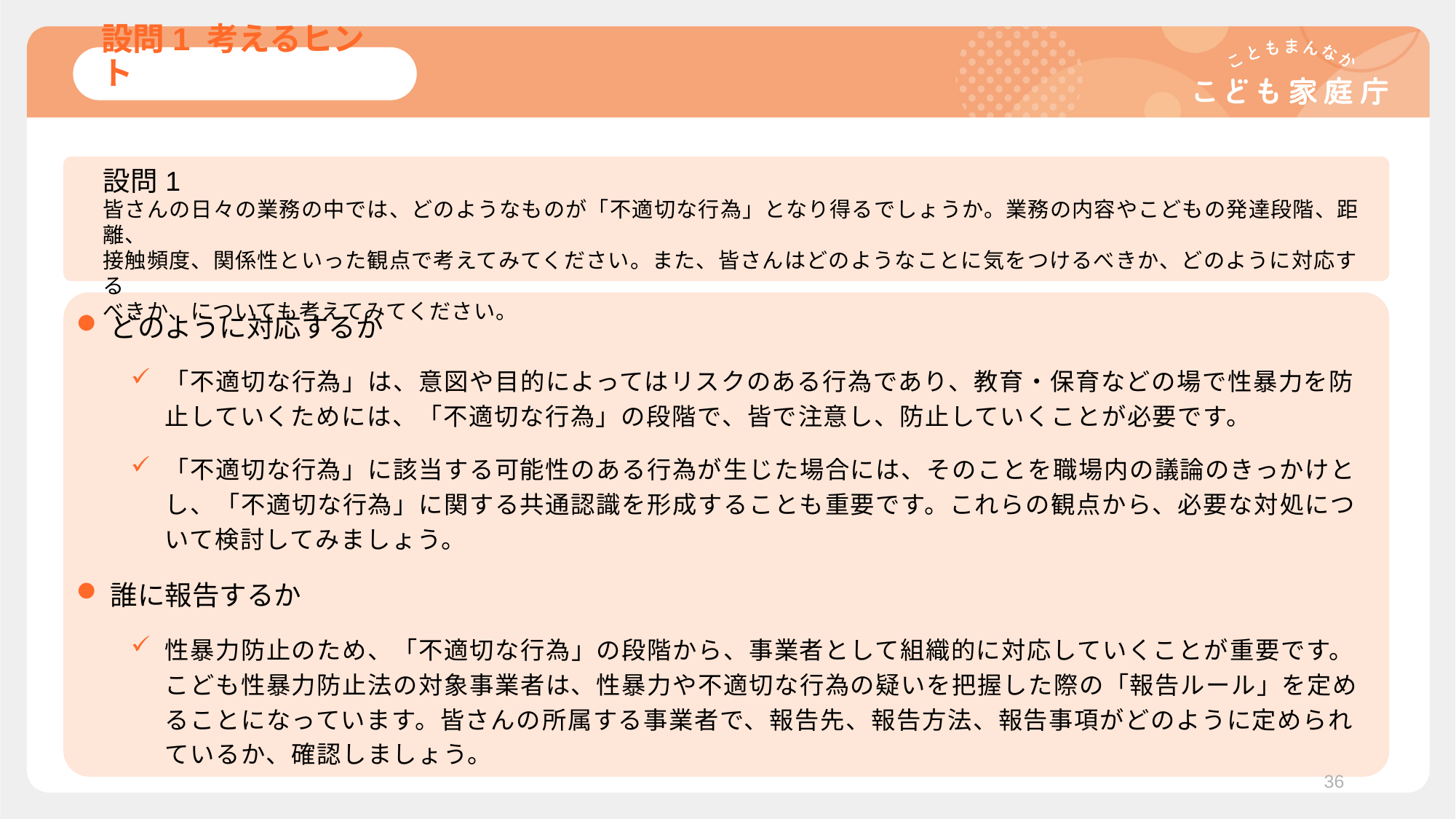

# 設問1 考えるヒント
設問1
皆さんの日々の業務の中では、どのようなものが「不適切な行為」となり得るでしょうか。業務の内容やこどもの発達段階、距離、
接触頻度、関係性といった観点で考えてみてください。また、皆さんはどのようなことに気をつけるべきか、どのように対応する
べきか、についても考えてみてください。

どのように対応するか
「不適切な行為」は、意図や目的によってはリスクのある行為であり、教育・保育などの場で性暴力を防止していくためには、「不適切な行為」の段階で、皆で注意し、防止していくことが必要です。
「不適切な行為」に該当する可能性のある行為が生じた場合には、そのことを職場内の議論のきっかけとし、「不適切な行為」に関する共通認識を形成することも重要です。これらの観点から、必要な対処について検討してみましょう。
誰に報告するか
性暴力防止のため、「不適切な行為」の段階から、事業者として組織的に対応していくことが重要です。こども性暴力防止法の対象事業者は、性暴力や不適切な行為の疑いを把握した際の「報告ルール」を定めることになっています。皆さんの所属する事業者で、報告先、報告方法、報告事項がどのように定められているか、確認しましょう。
36